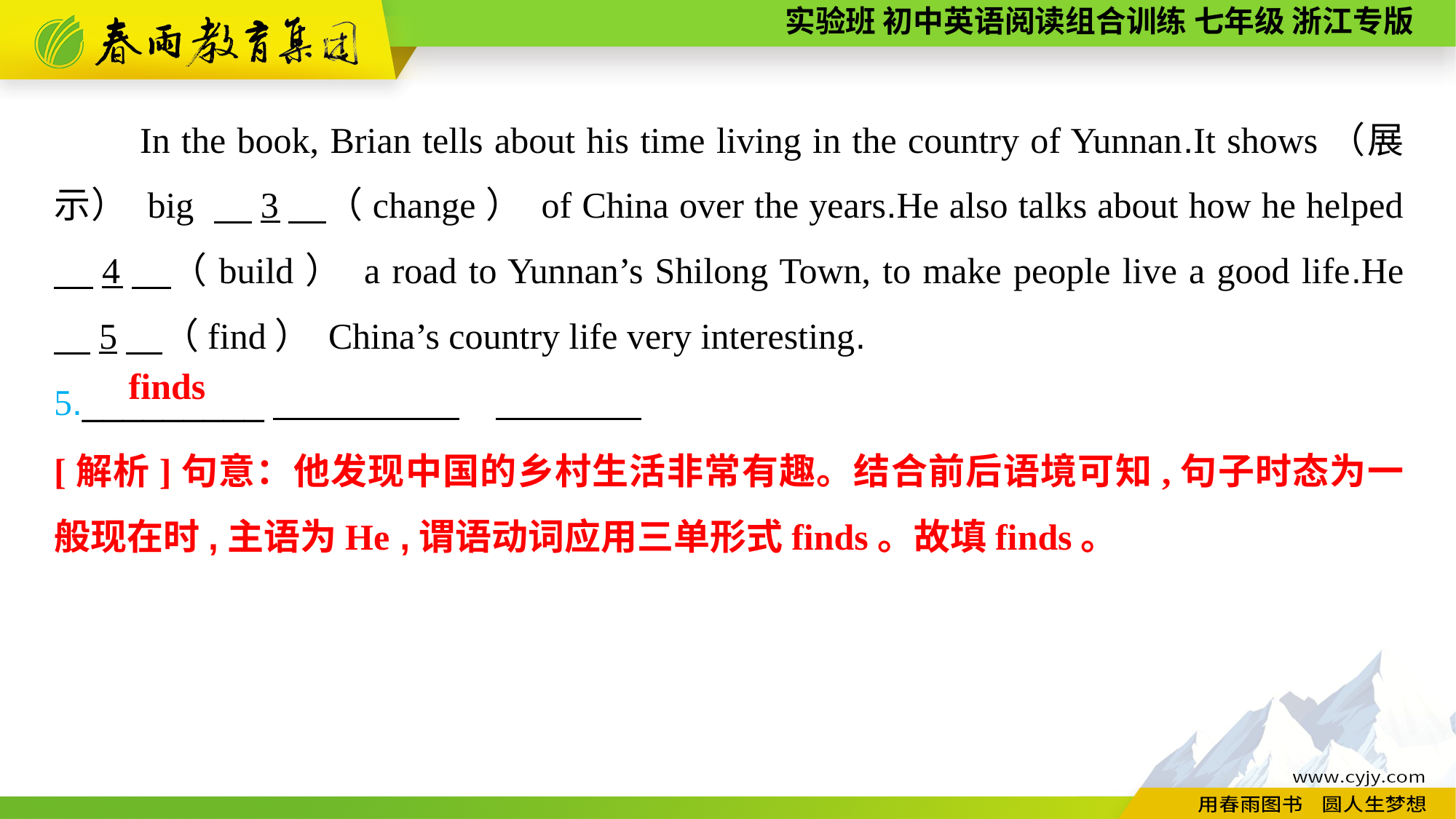

In the book, Brian tells about his time living in the country of Yunnan.It shows（展示） big 　3　（change） of China over the years.He also talks about how he helped 　4　（build） a road to Yunnan’s Shilong Town, to make people live a good life.He 　5　（find） China’s country life very interesting.
5._________
finds
[解析]句意：他发现中国的乡村生活非常有趣。结合前后语境可知,句子时态为一般现在时,主语为He ,谓语动词应用三单形式finds。故填finds。